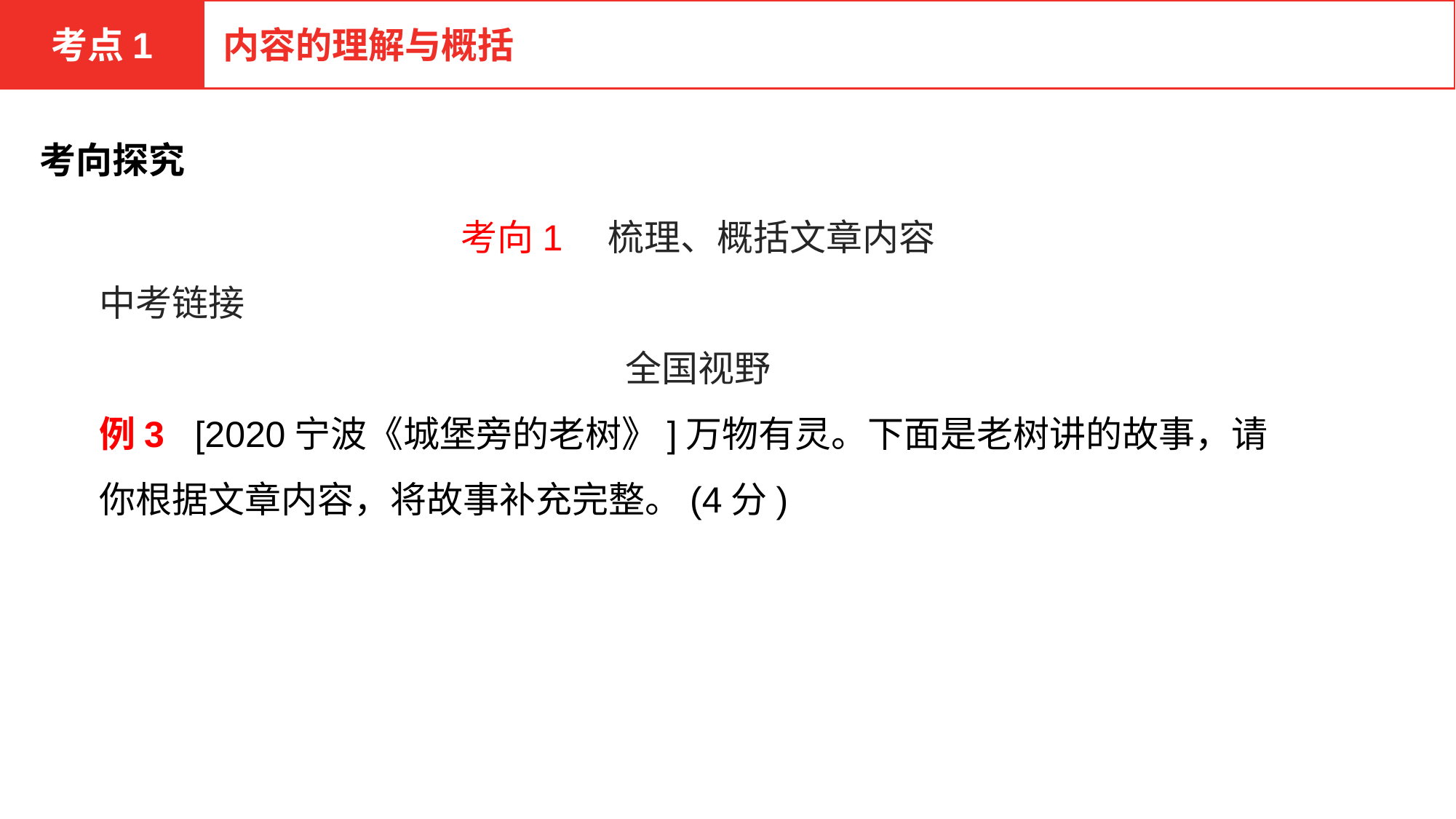

考点1
内容的理解与概括
考向探究
考向1　梳理、概括文章内容
中考链接
全国视野
例3   [2020宁波《城堡旁的老树》]万物有灵。下面是老树讲的故事，请你根据文章内容，将故事补充完整。(4分)